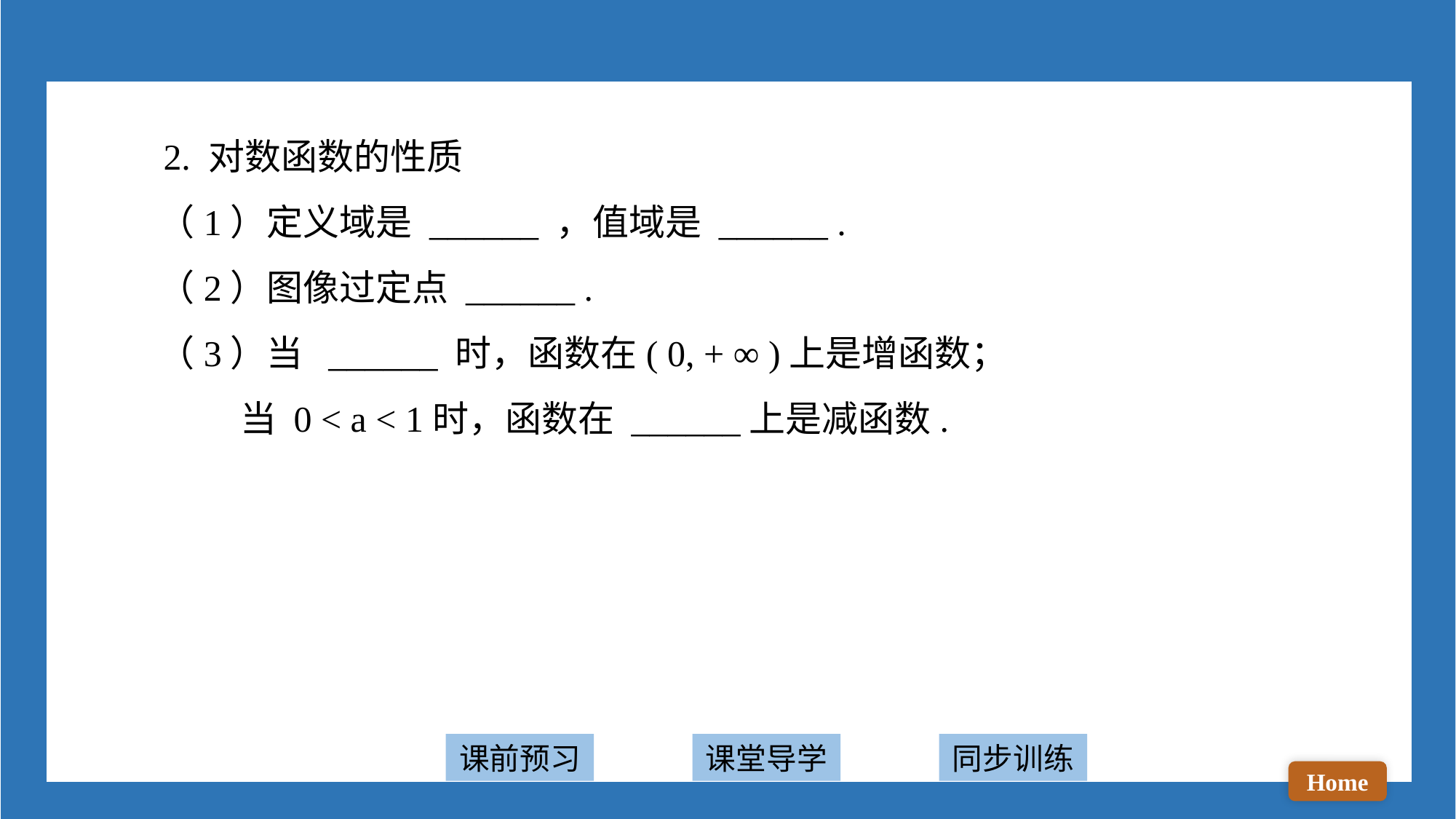

2. 对数函数的性质
     （1）定义域是 ______ ，值域是 ______ .
     （2）图像过定点 ______ .
     （3）当  ______ 时，函数在( 0, + ∞ )上是增函数；
               当 0 < a < 1时，函数在 ______上是减函数.